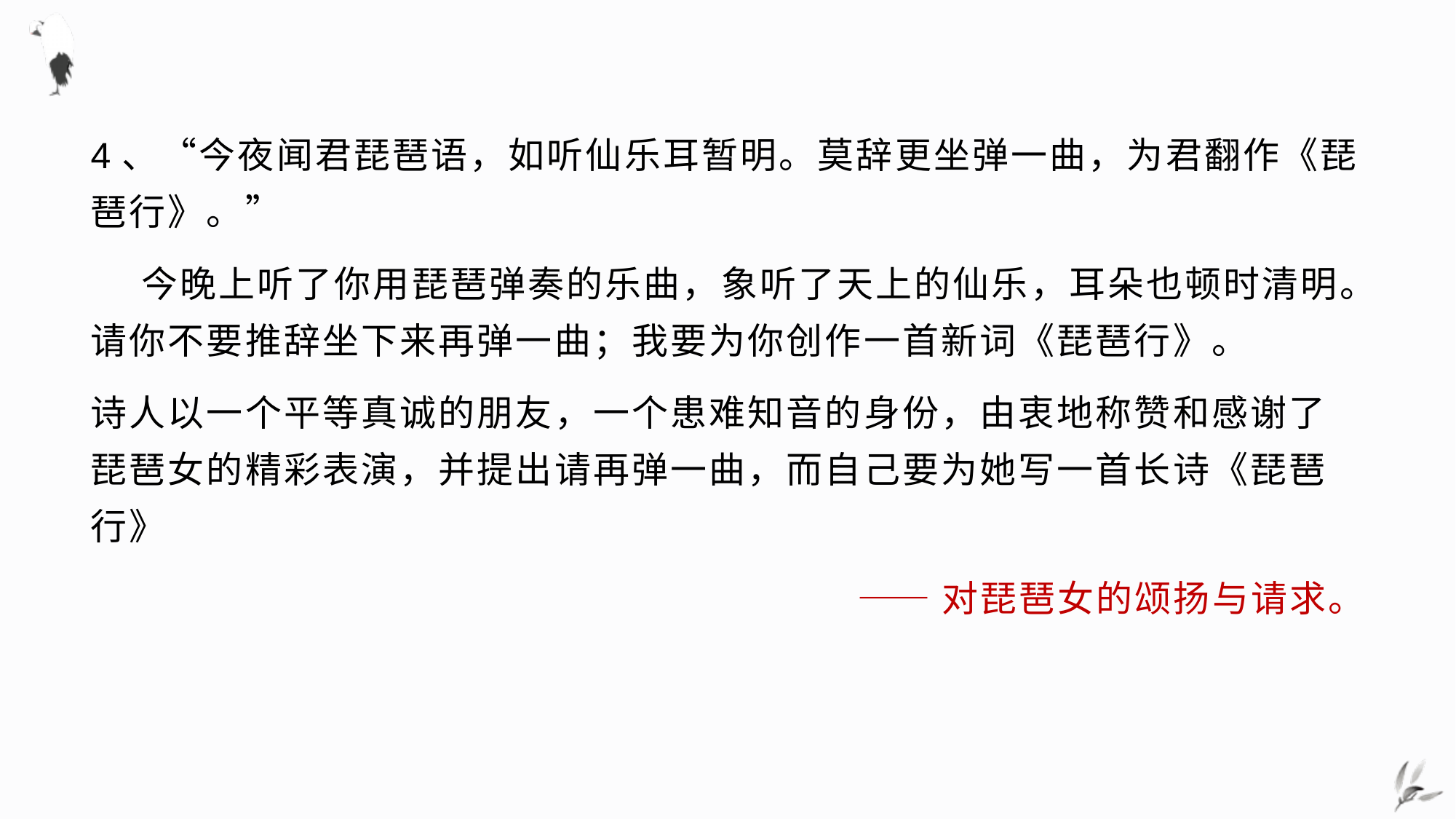

4、“今夜闻君琵琶语，如听仙乐耳暂明。莫辞更坐弹一曲，为君翻作《琵琶行》。”
    今晚上听了你用琵琶弹奏的乐曲，象听了天上的仙乐，耳朵也顿时清明。请你不要推辞坐下来再弹一曲；我要为你创作一首新词《琵琶行》。
诗人以一个平等真诚的朋友，一个患难知音的身份，由衷地称赞和感谢了琵琶女的精彩表演，并提出请再弹一曲，而自己要为她写一首长诗《琵琶行》
——对琵琶女的颂扬与请求。